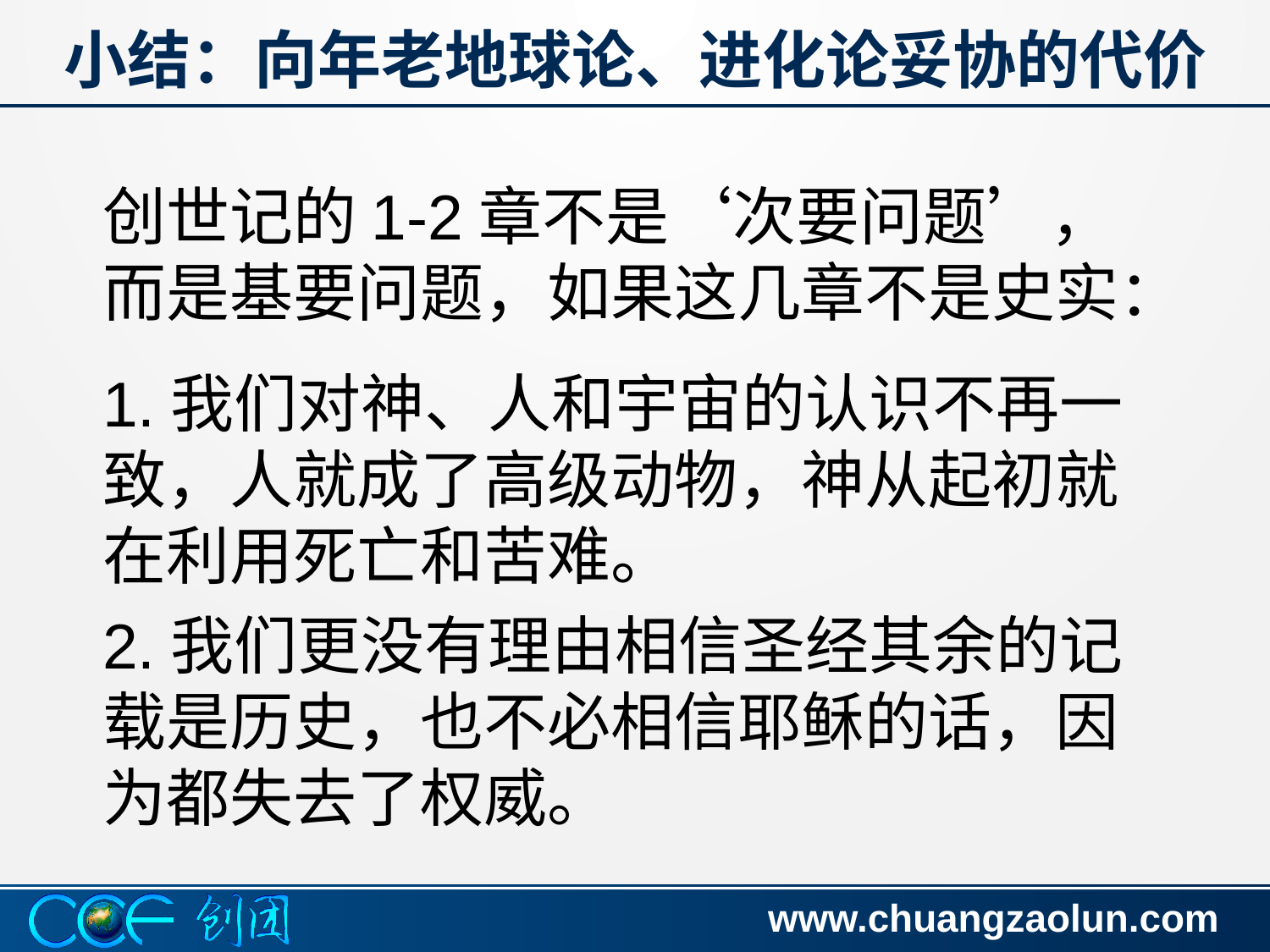

# 小结：向年老地球论、进化论妥协的代价
创世记的1-2章不是‘次要问题’，而是基要问题，如果这几章不是史实：

1.我们对神、人和宇宙的认识不再一致，人就成了高级动物，神从起初就在利用死亡和苦难。
2.我们更没有理由相信圣经其余的记载是历史，也不必相信耶稣的话，因为都失去了权威。